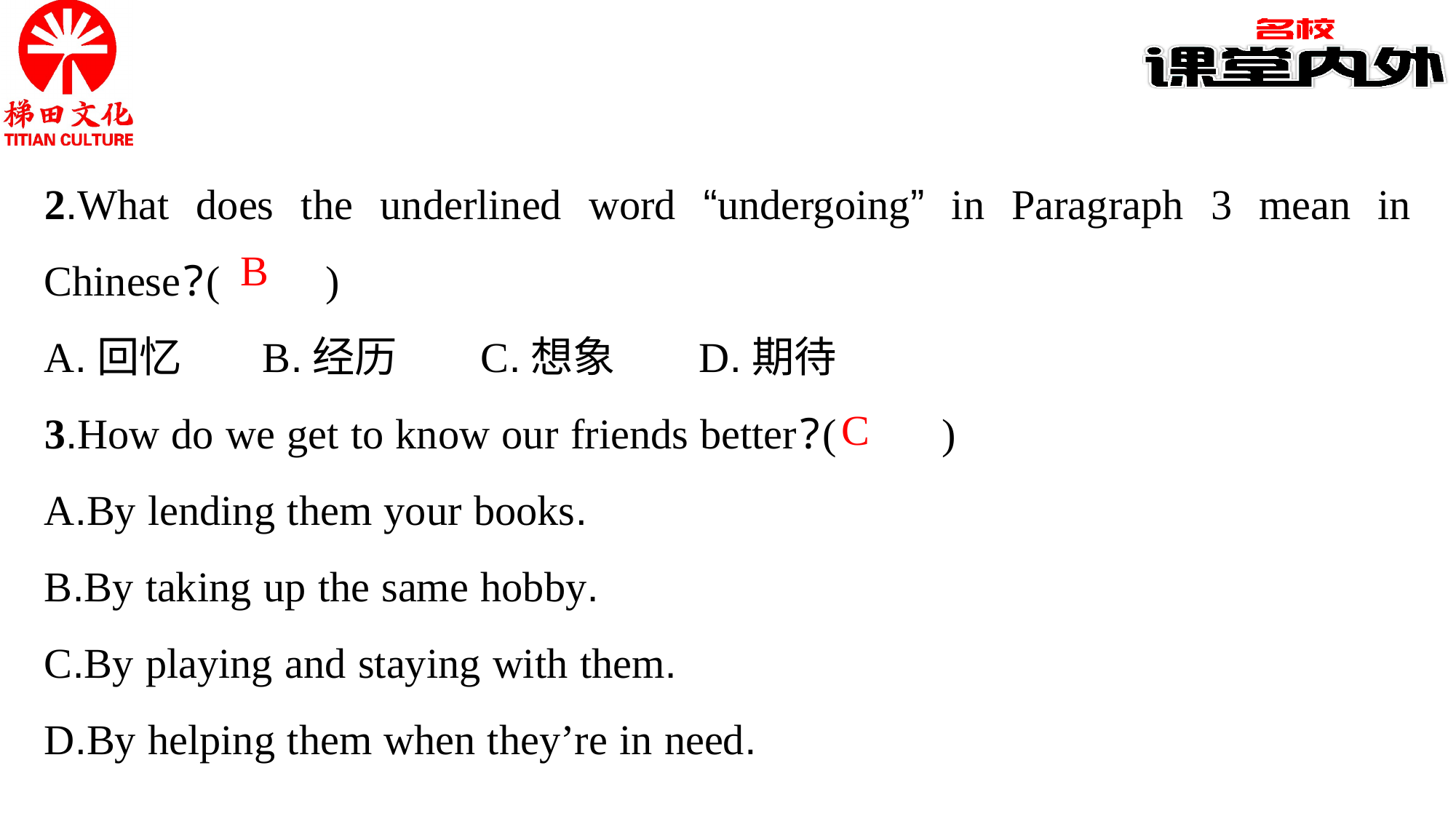

2.What does the underlined word “undergoing” in Paragraph 3 mean in Chinese?(　　)
A.回忆	B.经历	C.想象	D.期待
3.How do we get to know our friends better?(　　)
A.By lending them your books.
B.By taking up the same hobby.
C.By playing and staying with them.
D.By helping them when they’re in need.
B
C